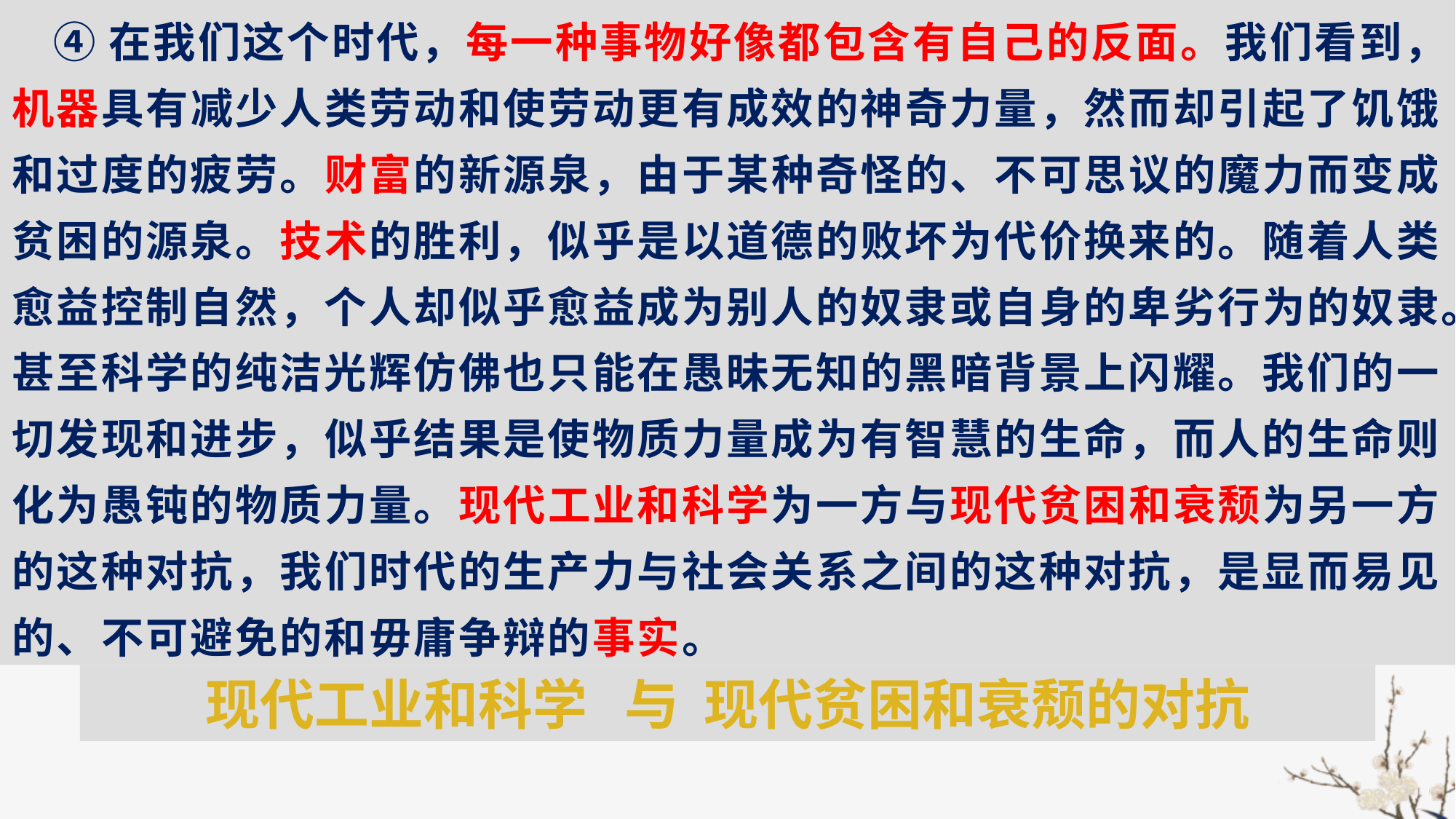

④在我们这个时代，每一种事物好像都包含有自己的反面。我们看到，机器具有减少人类劳动和使劳动更有成效的神奇力量，然而却引起了饥饿和过度的疲劳。财富的新源泉，由于某种奇怪的、不可思议的魔力而变成贫困的源泉。技术的胜利，似乎是以道德的败坏为代价换来的。随着人类愈益控制自然，个人却似乎愈益成为别人的奴隶或自身的卑劣行为的奴隶。甚至科学的纯洁光辉仿佛也只能在愚昧无知的黑暗背景上闪耀。我们的一切发现和进步，似乎结果是使物质力量成为有智慧的生命，而人的生命则化为愚钝的物质力量。现代工业和科学为一方与现代贫困和衰颓为另一方的这种对抗，我们时代的生产力与社会关系之间的这种对抗，是显而易见的、不可避免的和毋庸争辩的事实。
现代工业和科学   与  现代贫困和衰颓的对抗